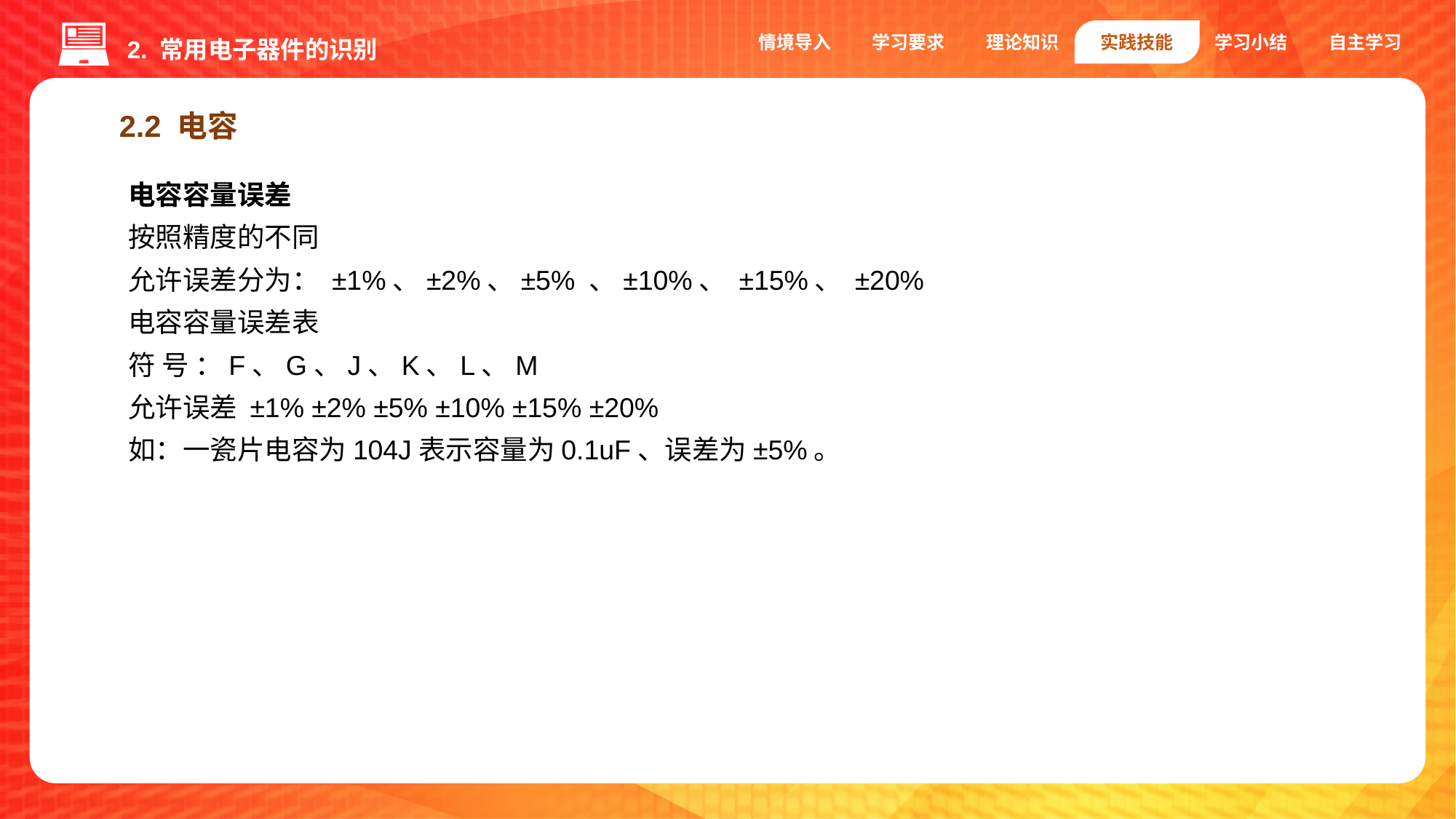

2. 常用电子器件的识别
情境导入
学习要求
理论知识
实践技能
学习小结
自主学习

2.2 电容
电容容量误差
按照精度的不同
允许误差分为： ±1%、±2%、±5% 、±10%、 ±15%、 ±20%
电容容量误差表
符 号 ：F、G、J、K、L、M
允许误差 ±1% ±2% ±5% ±10% ±15% ±20%
如：一瓷片电容为104J表示容量为0.1uF、误差为±5%。